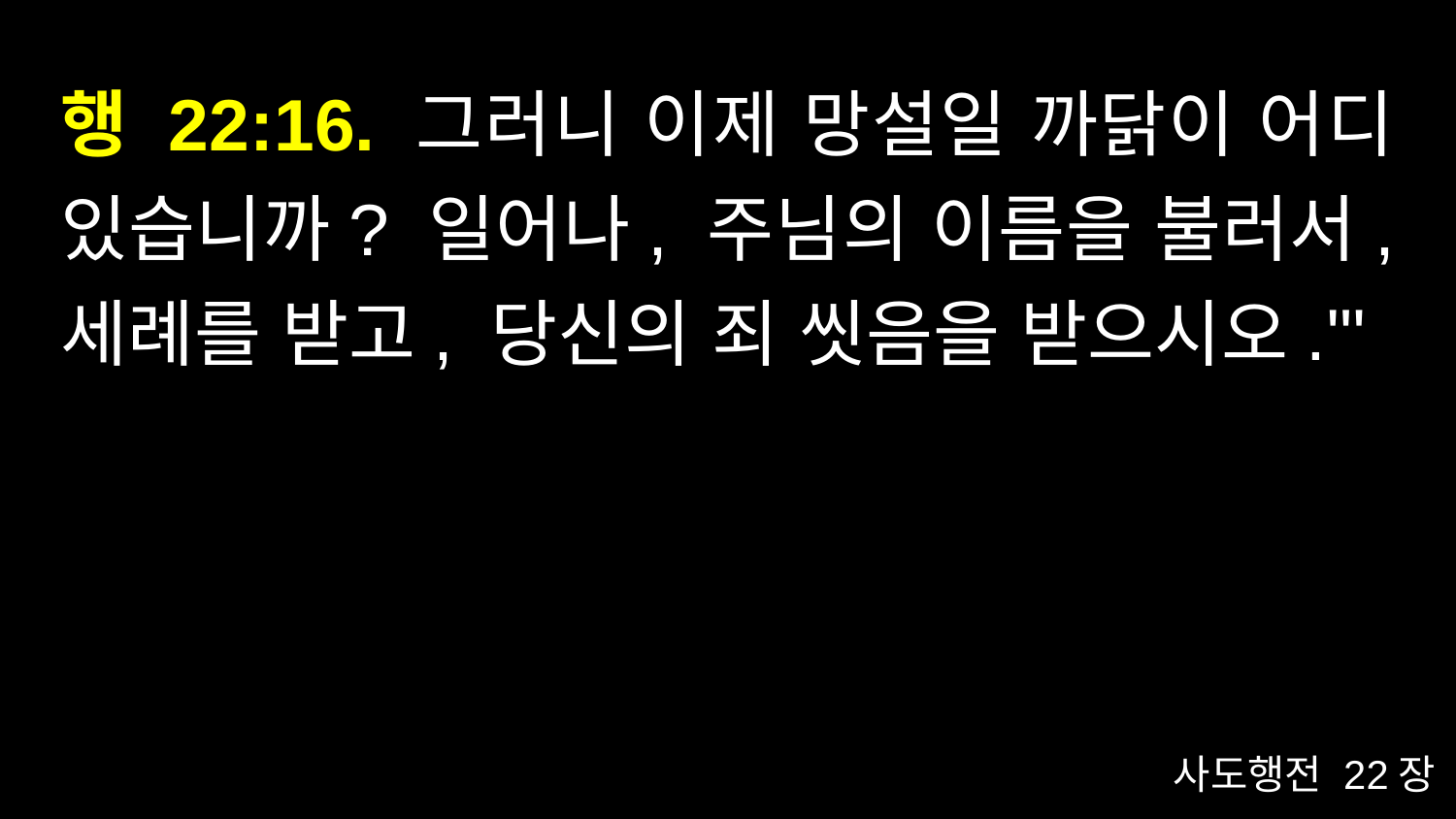

# 행 22:16. 그러니 이제 망설일 까닭이 어디 있습니까? 일어나, 주님의 이름을 불러서, 세례를 받고, 당신의 죄 씻음을 받으시오.'"
사도행전 22장